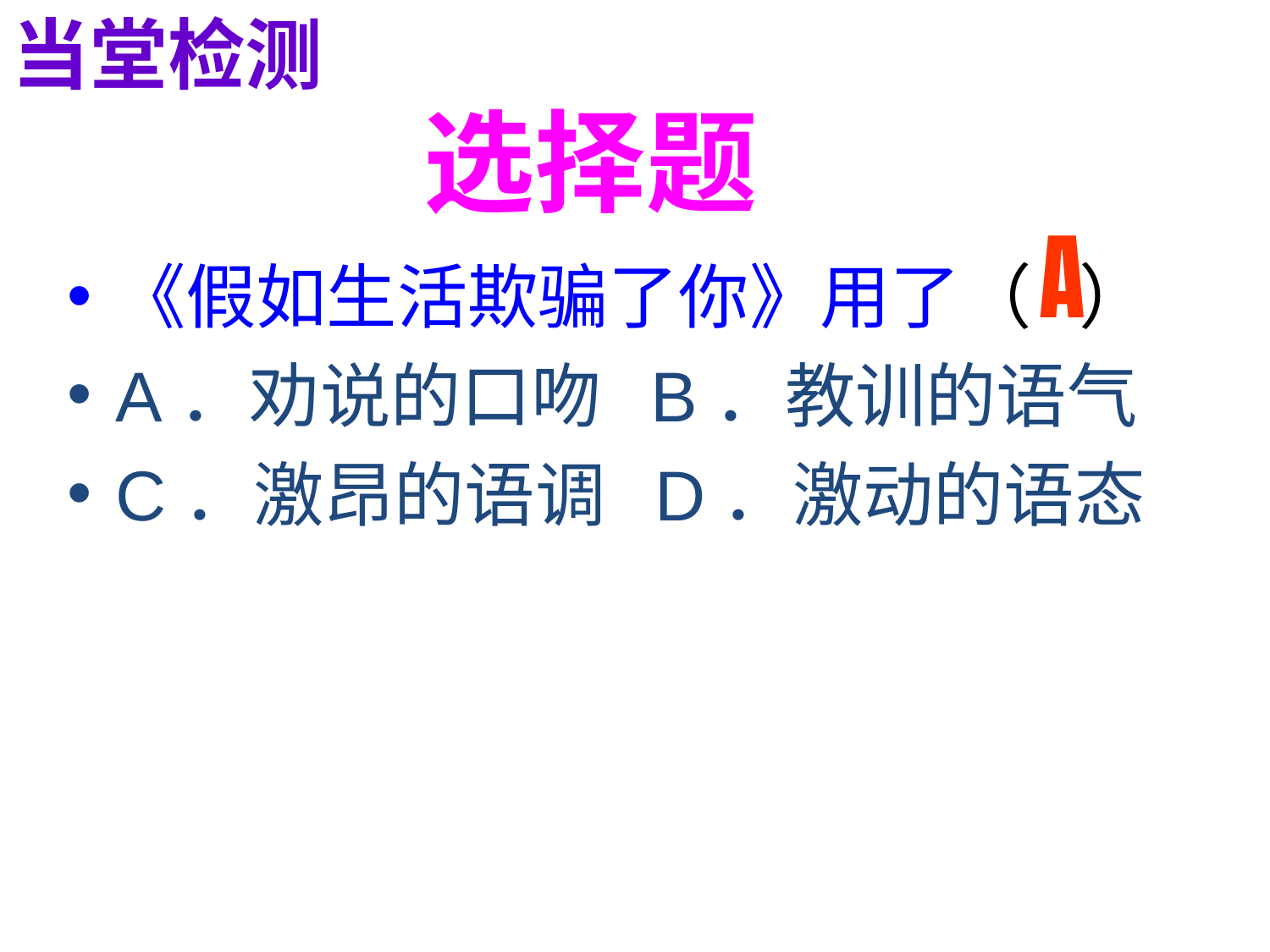

当堂检测
选择题
A
《假如生活欺骗了你》用了（   ）
A．劝说的口吻  B．教训的语气
C．激昂的语调  D．激动的语态